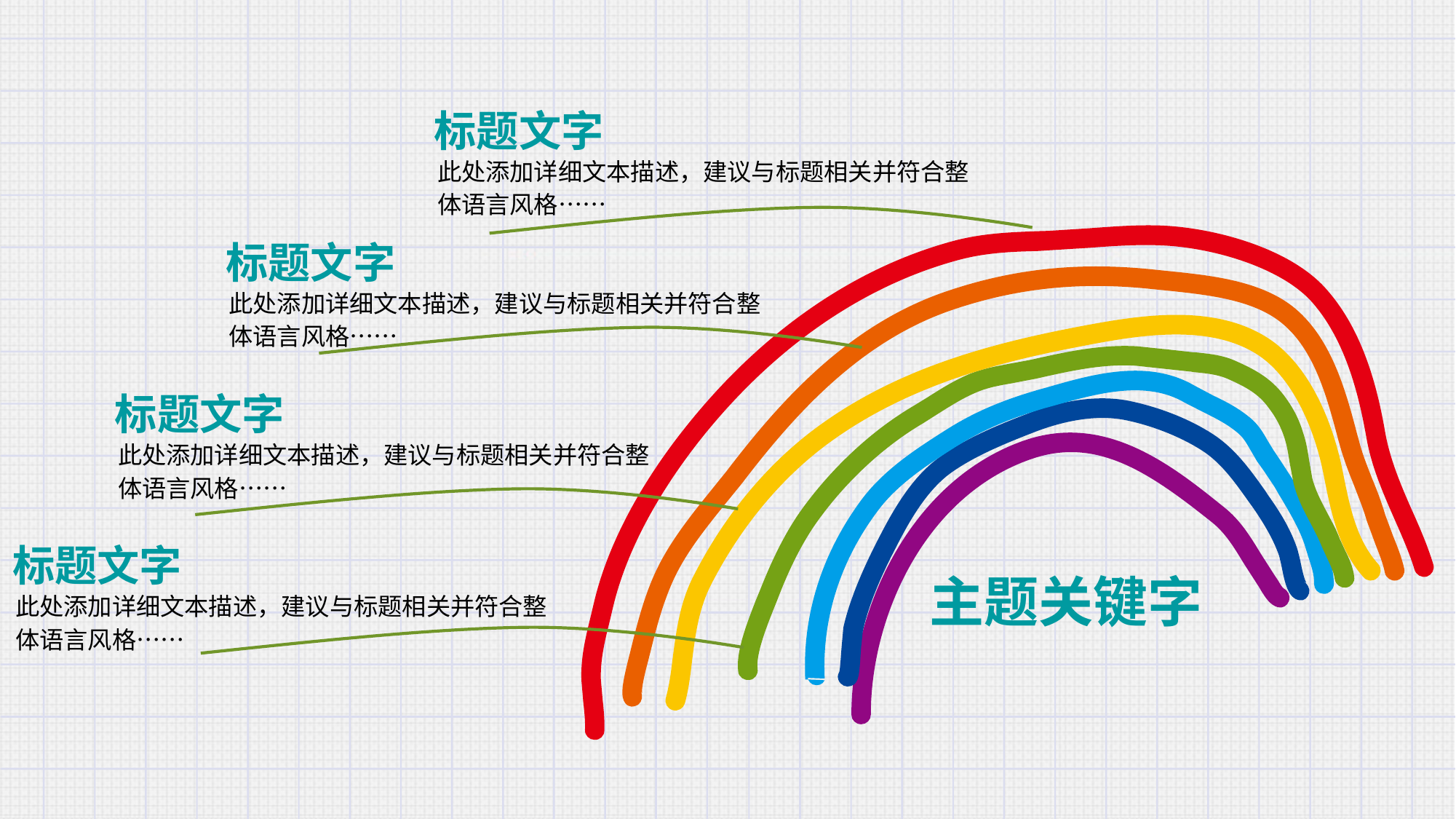

标题文字
此处添加详细文本描述，建议与标题相关并符合整体语言风格……

标题文字
此处添加详细文本描述，建议与标题相关并符合整体语言风格……

标题文字
此处添加详细文本描述，建议与标题相关并符合整体语言风格……

标题文字
此处添加详细文本描述，建议与标题相关并符合整体语言风格……
主题关键字